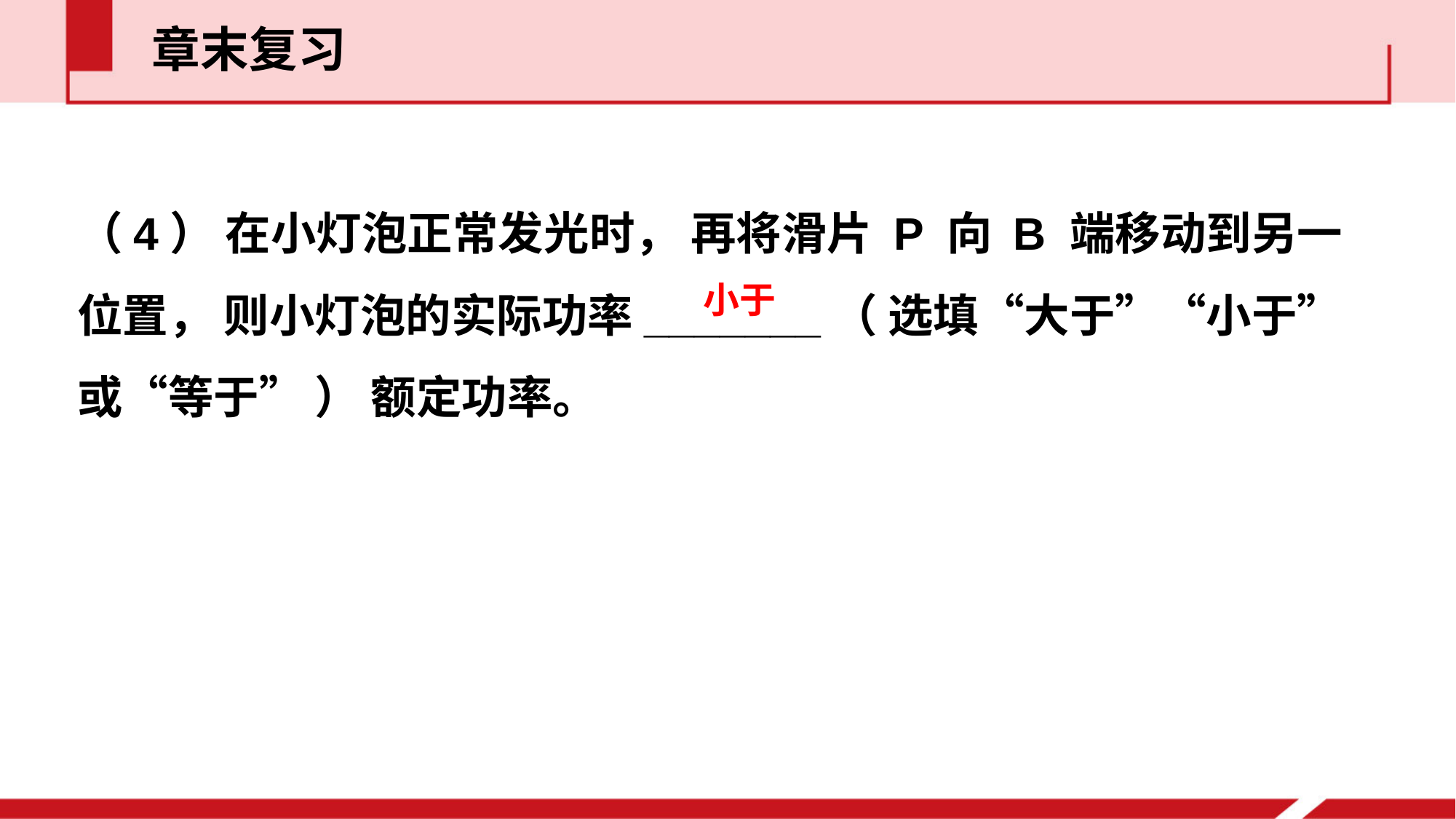

章末复习
（4） 在小灯泡正常发光时， 再将滑片 P 向 B 端移动到另一位置， 则小灯泡的实际功率_______（ 选填“大于”“小于” 或“等于” ） 额定功率。
小于